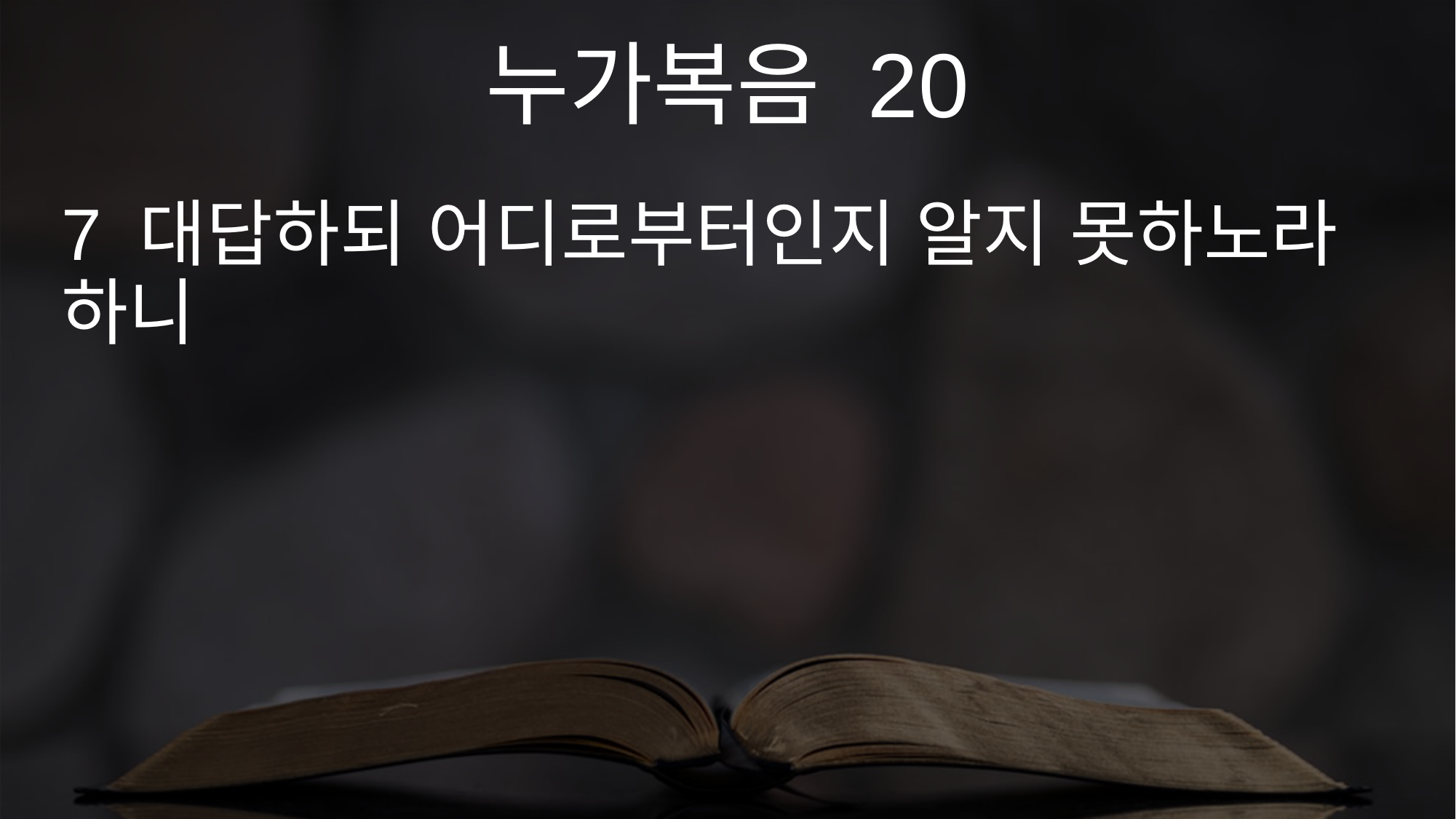

누가복음 20
7 대답하되 어디로부터인지 알지 못하노라 하니